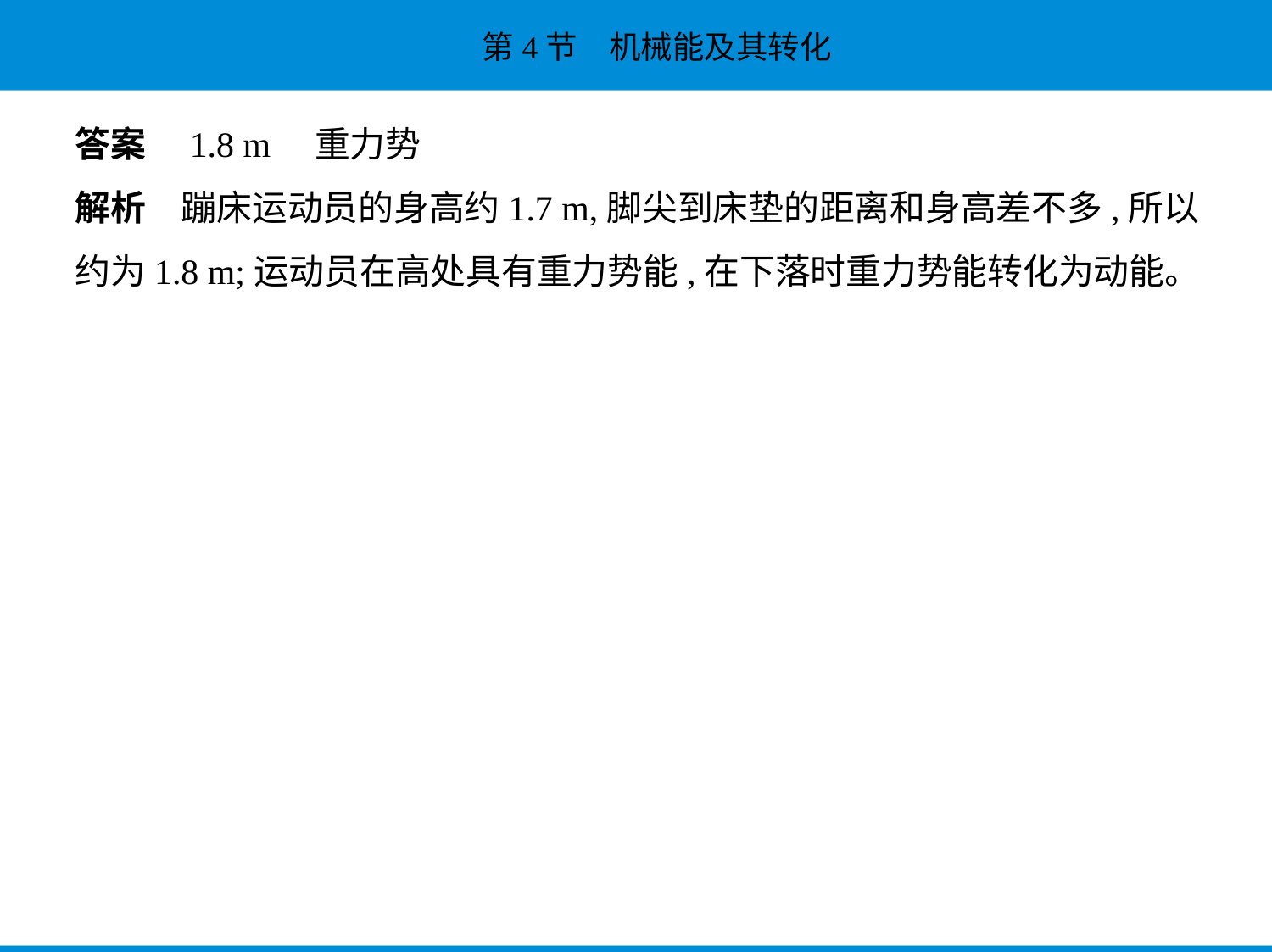

答案　1.8 m　重力势
解析　蹦床运动员的身高约1.7 m,脚尖到床垫的距离和身高差不多,所以
约为1.8 m;运动员在高处具有重力势能,在下落时重力势能转化为动能。